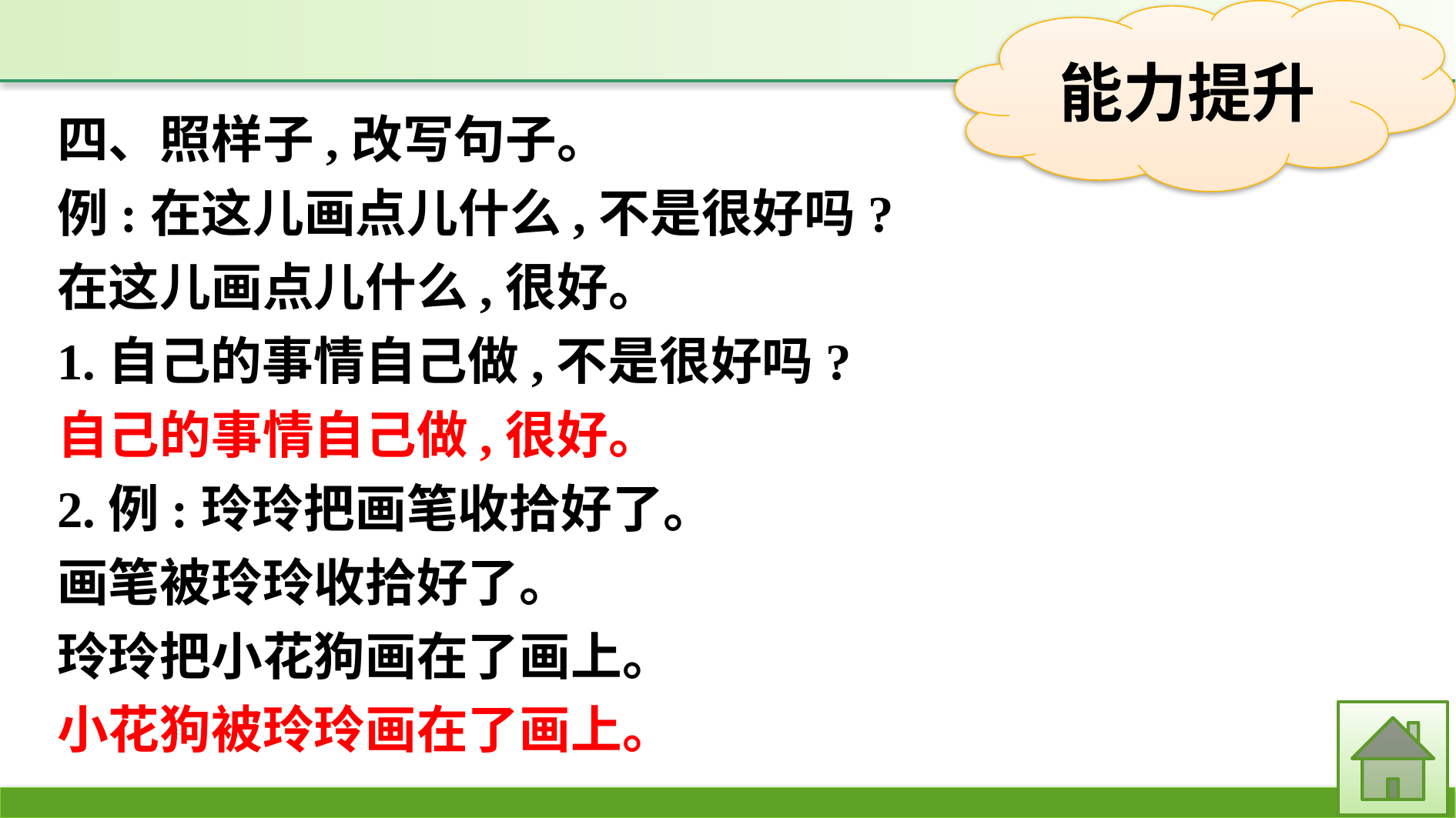

四、照样子,改写句子。
例:在这儿画点儿什么,不是很好吗?
在这儿画点儿什么,很好。
1.自己的事情自己做,不是很好吗?
自己的事情自己做,很好。
2.例:玲玲把画笔收拾好了。
画笔被玲玲收拾好了。
玲玲把小花狗画在了画上。
小花狗被玲玲画在了画上。